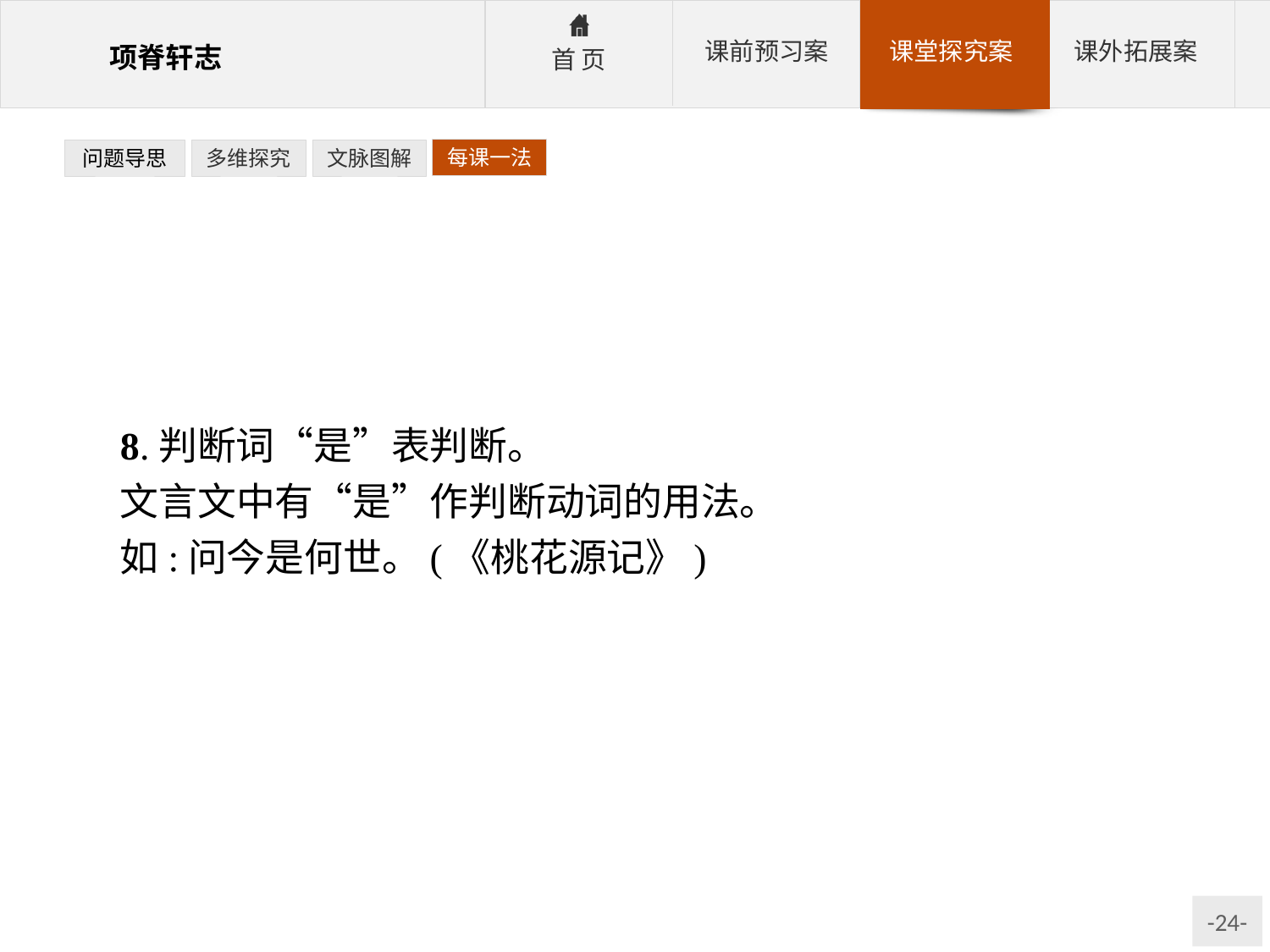

每课一法
问题导思
多维探究
文脉图解
8.判断词“是”表判断。
文言文中有“是”作判断动词的用法。
如:问今是何世。(《桃花源记》)